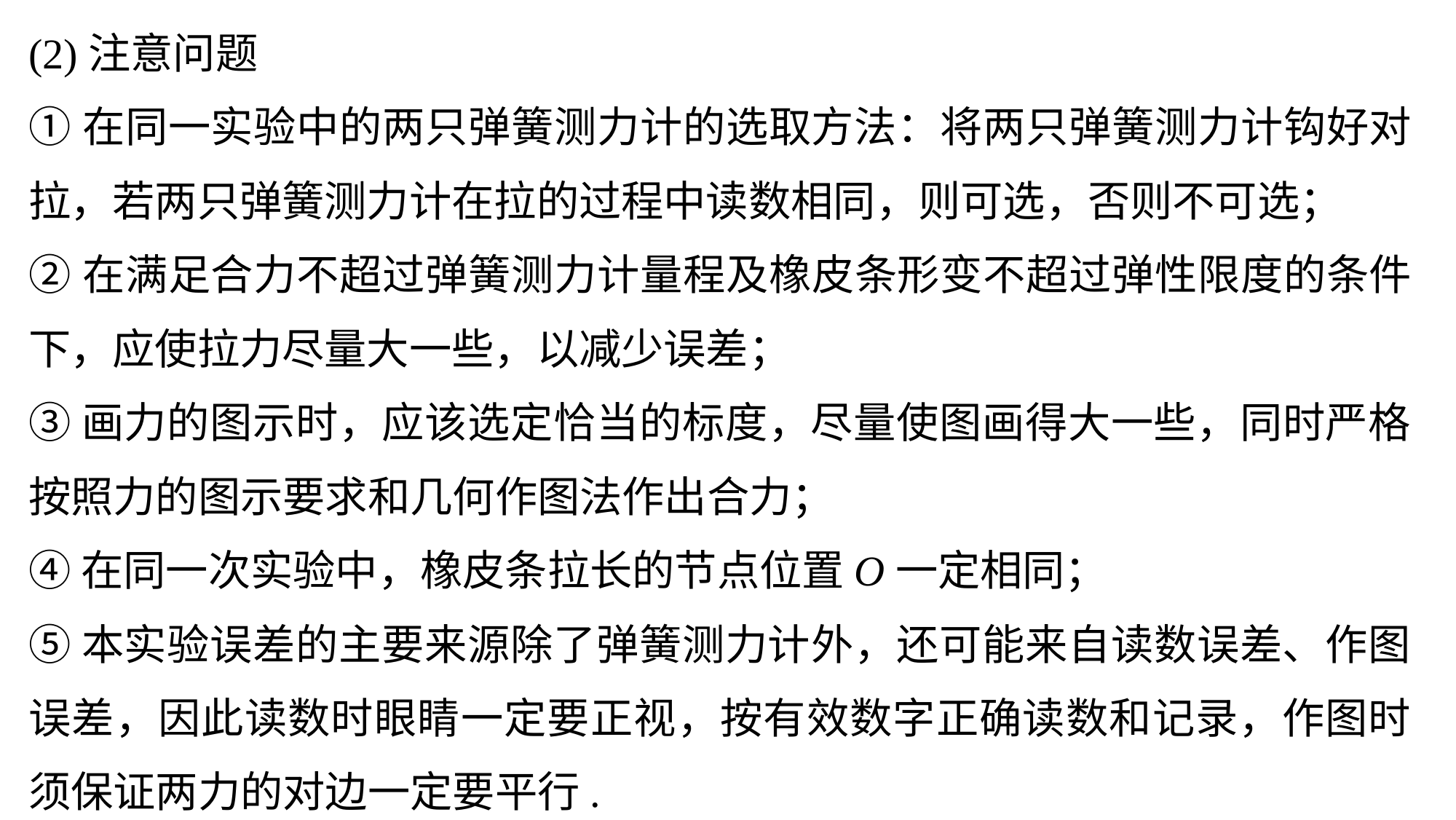

(2)注意问题
①在同一实验中的两只弹簧测力计的选取方法：将两只弹簧测力计钩好对拉，若两只弹簧测力计在拉的过程中读数相同，则可选，否则不可选；
②在满足合力不超过弹簧测力计量程及橡皮条形变不超过弹性限度的条件下，应使拉力尽量大一些，以减少误差；
③画力的图示时，应该选定恰当的标度，尽量使图画得大一些，同时严格按照力的图示要求和几何作图法作出合力；
④在同一次实验中，橡皮条拉长的节点位置O一定相同；
⑤本实验误差的主要来源除了弹簧测力计外，还可能来自读数误差、作图误差，因此读数时眼睛一定要正视，按有效数字正确读数和记录，作图时须保证两力的对边一定要平行.